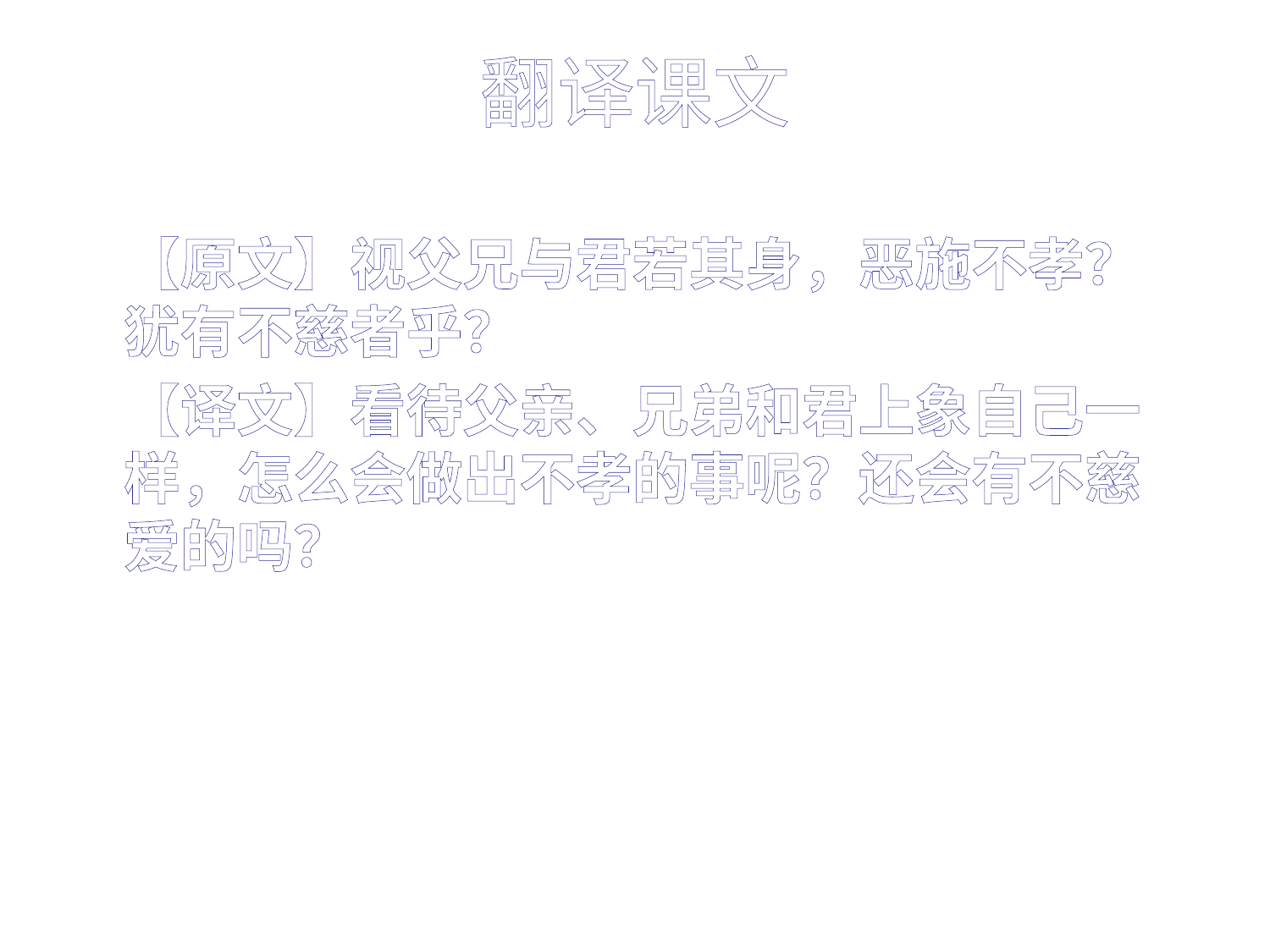

# 翻译课文
【原文】视父兄与君若其身，恶施不孝？犹有不慈者乎？
【译文】看待父亲、兄弟和君上象自己一样，怎么会做出不孝的事呢？还会有不慈爱的吗？